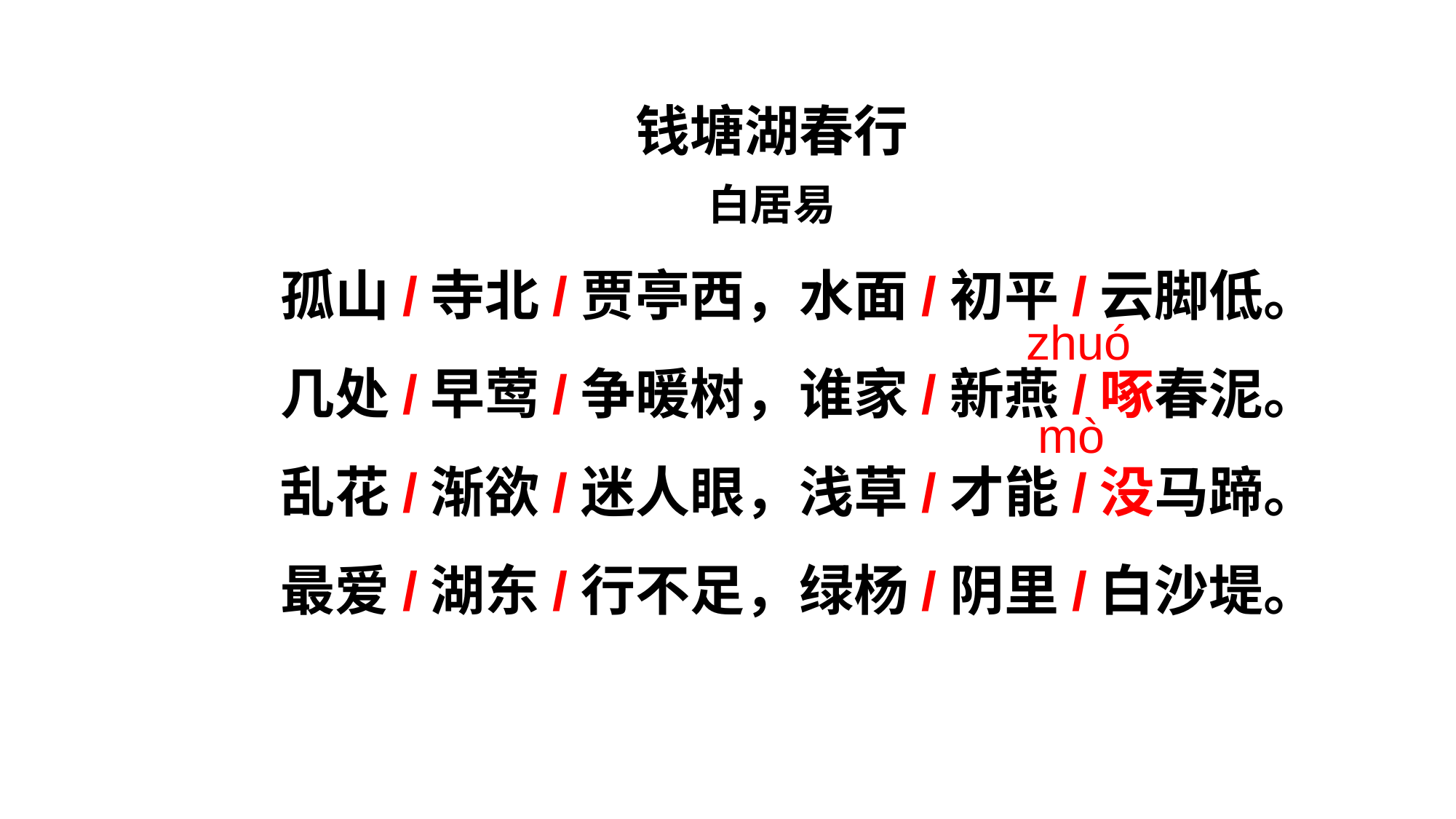

钱塘湖春行
白居易
孤山/寺北/贾亭西，水面/初平/云脚低。
几处/早莺/争暖树，谁家/新燕/啄春泥。
乱花/渐欲/迷人眼，浅草/才能/没马蹄。
最爱/湖东/行不足，绿杨/阴里/白沙堤。
zhuó
mò